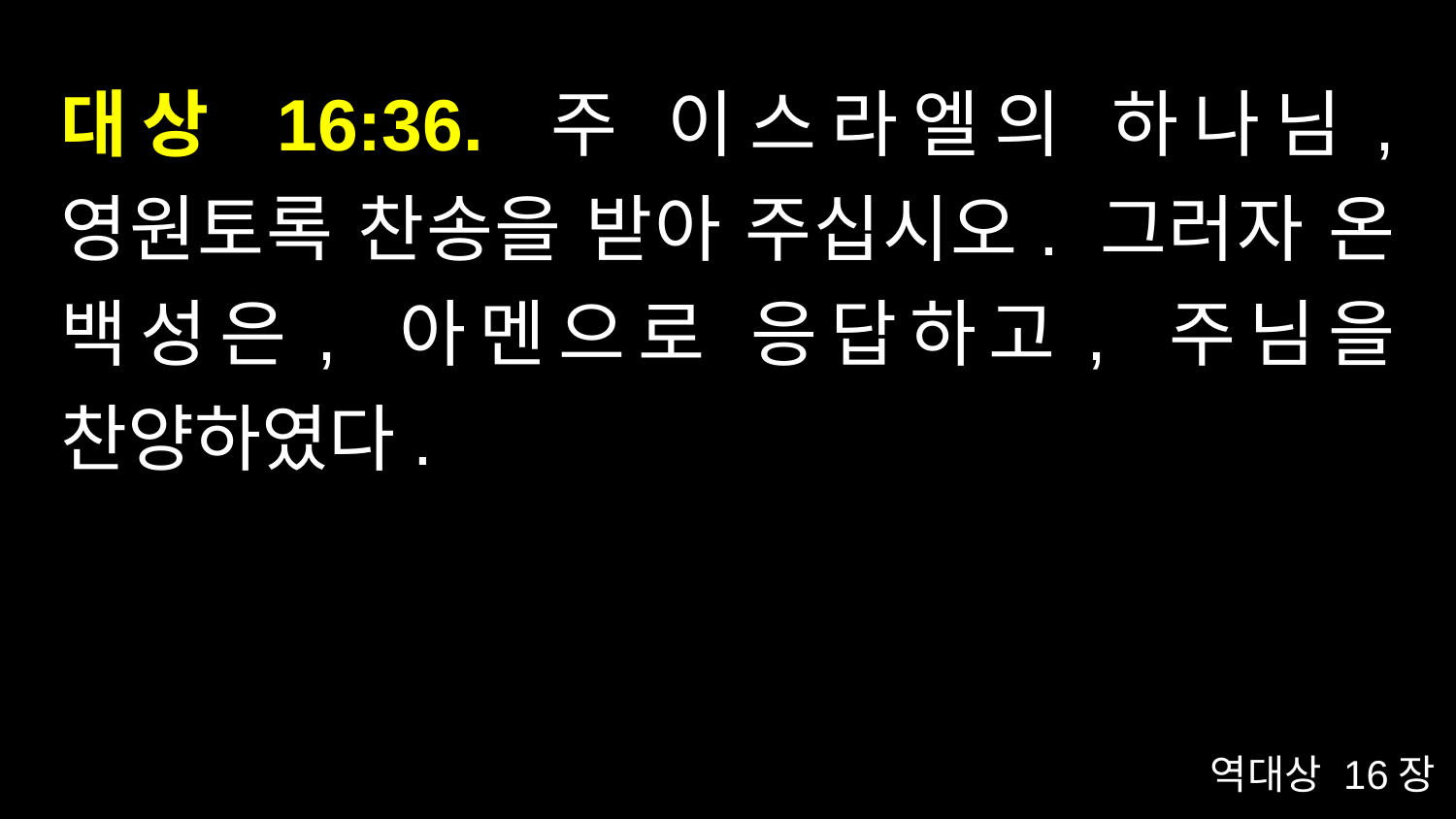

# 대상 16:36. 주 이스라엘의 하나님, 영원토록 찬송을 받아 주십시오. 그러자 온 백성은, 아멘으로 응답하고, 주님을 찬양하였다.
역대상 16장